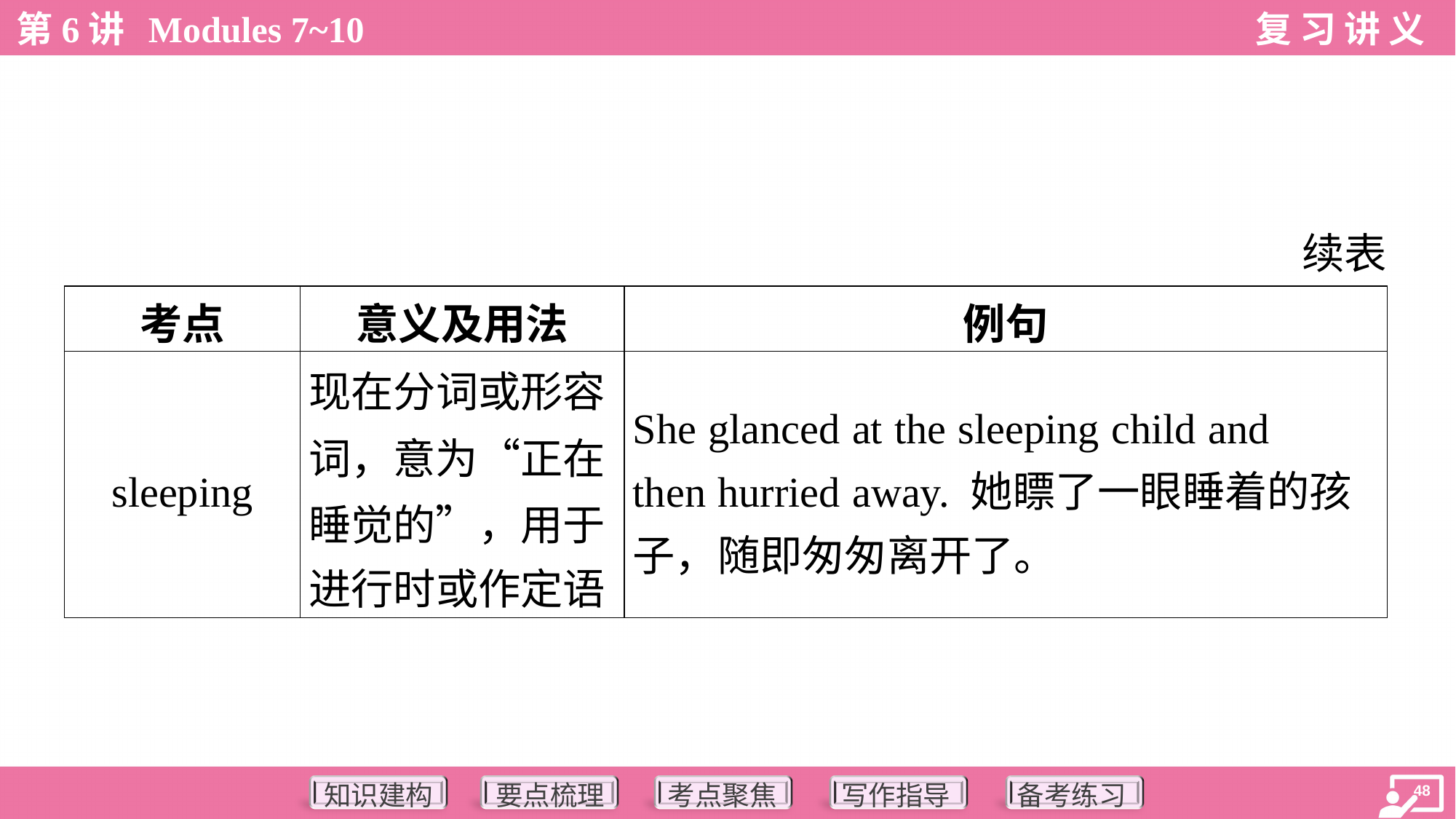

续表
| 考点 | 意义及用法 | 例句 |
| --- | --- | --- |
| sleeping | 现在分词或形容 词，意为“正在 睡觉的”，用于 进行时或作定语 | She glanced at the sleeping child and then hurried away. 她瞟了一眼睡着的孩 子，随即匆匆离开了。 |